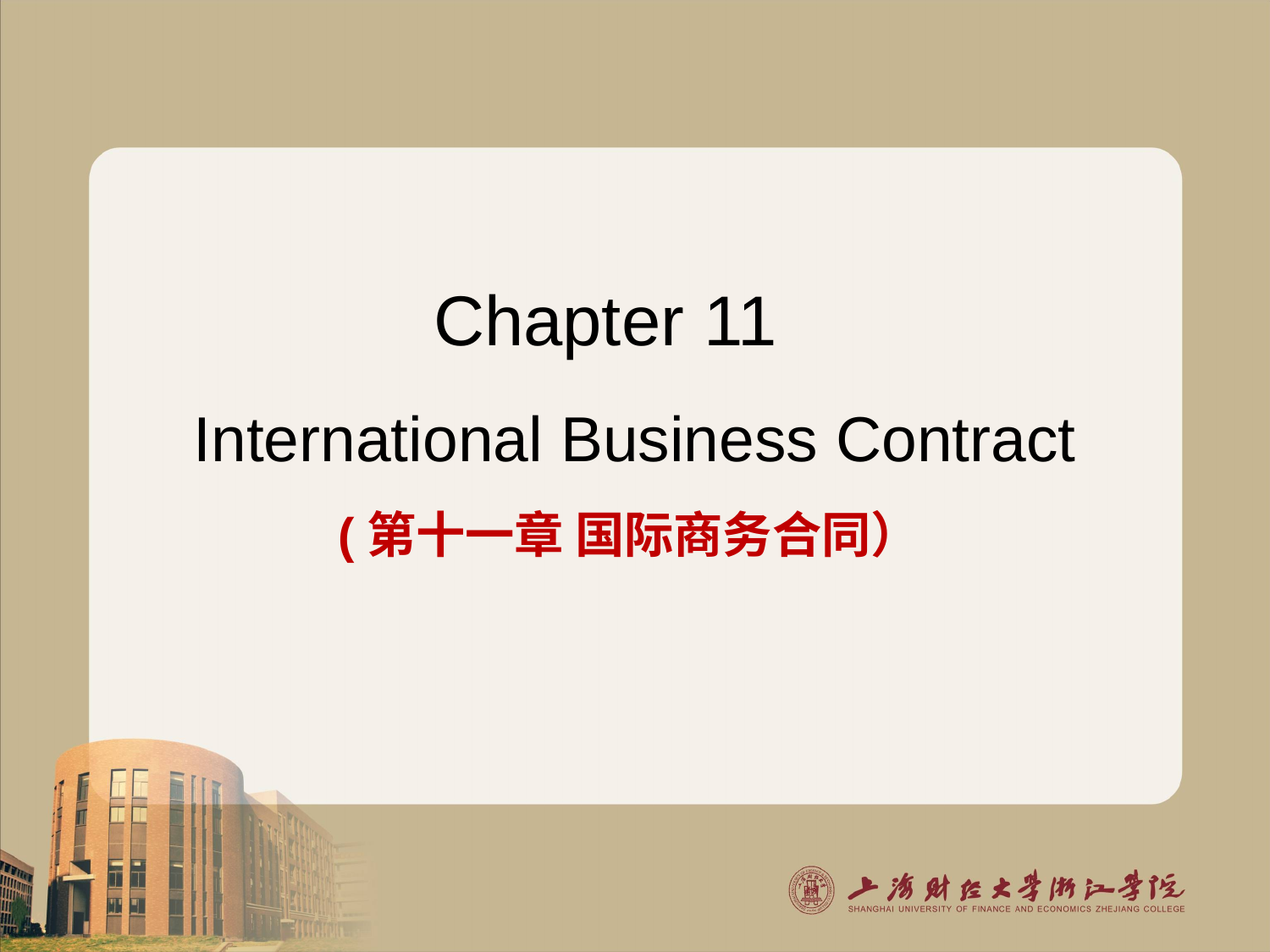

# Chapter 11 International Business Contract (第十一章 国际商务合同）